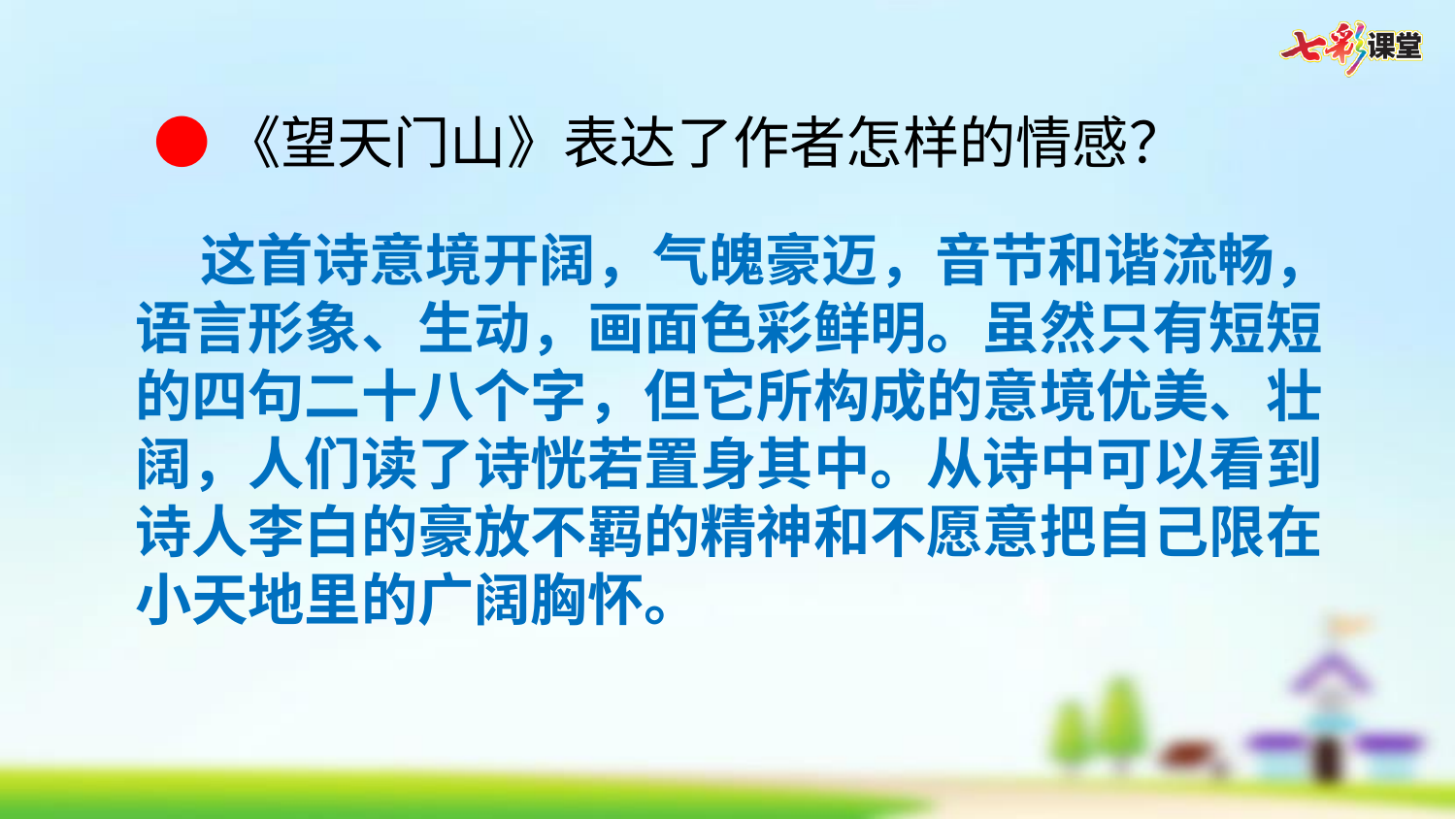

●《望天门山》表达了作者怎样的情感？
    这首诗意境开阔，气魄豪迈，音节和谐流畅，语言形象、生动，画面色彩鲜明。虽然只有短短的四句二十八个字，但它所构成的意境优美、壮阔，人们读了诗恍若置身其中。从诗中可以看到诗人李白的豪放不羁的精神和不愿意把自己限在小天地里的广阔胸怀。